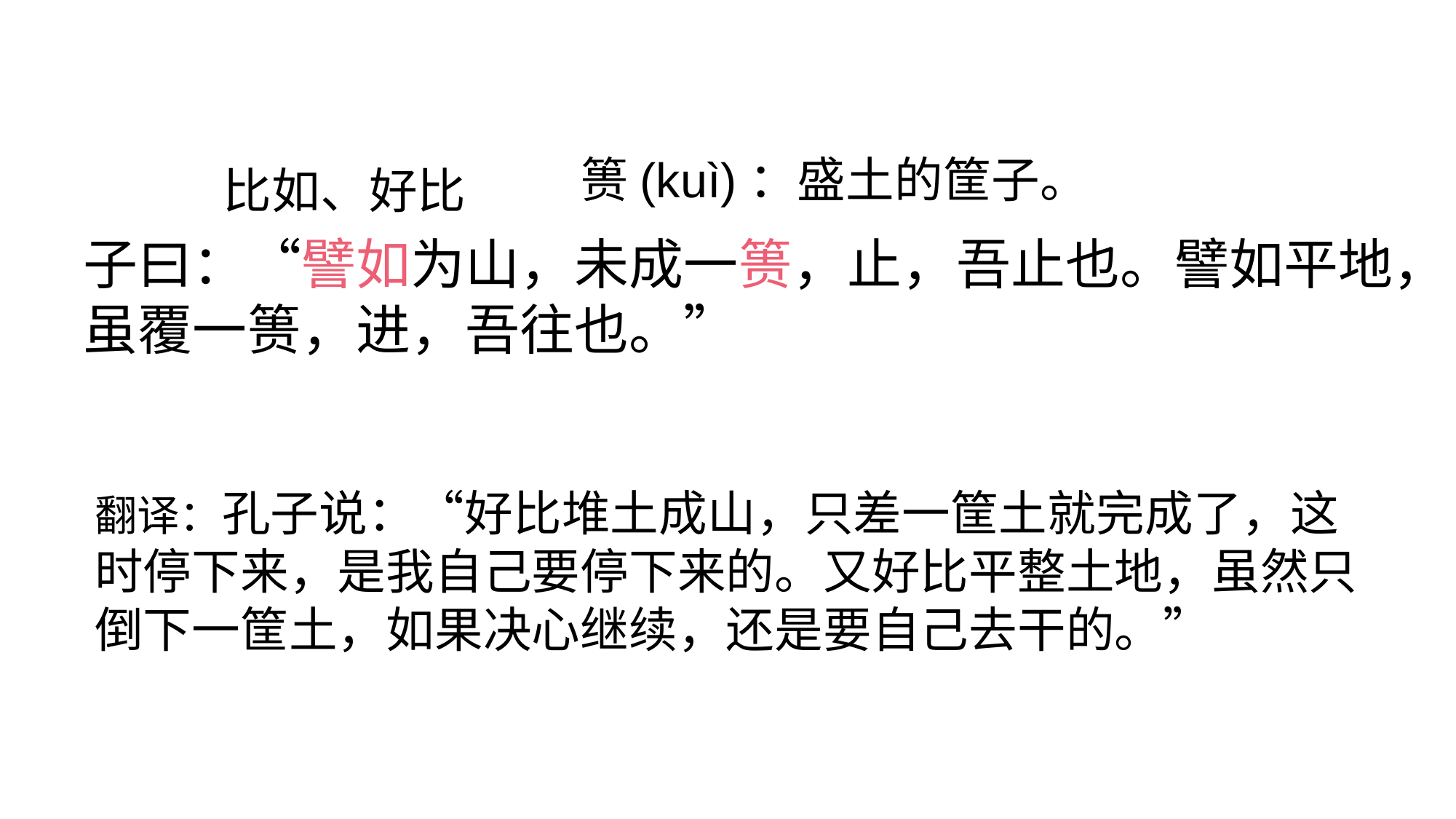

篑(kuì)：盛土的筐子。
比如、好比
子曰：“譬如为山，未成一篑，止，吾止也。譬如平地，虽覆一篑，进，吾往也。”
翻译：孔子说：“好比堆土成山，只差一筐土就完成了，这时停下来，是我自己要停下来的。又好比平整土地，虽然只倒下一筐土，如果决心继续，还是要自己去干的。”